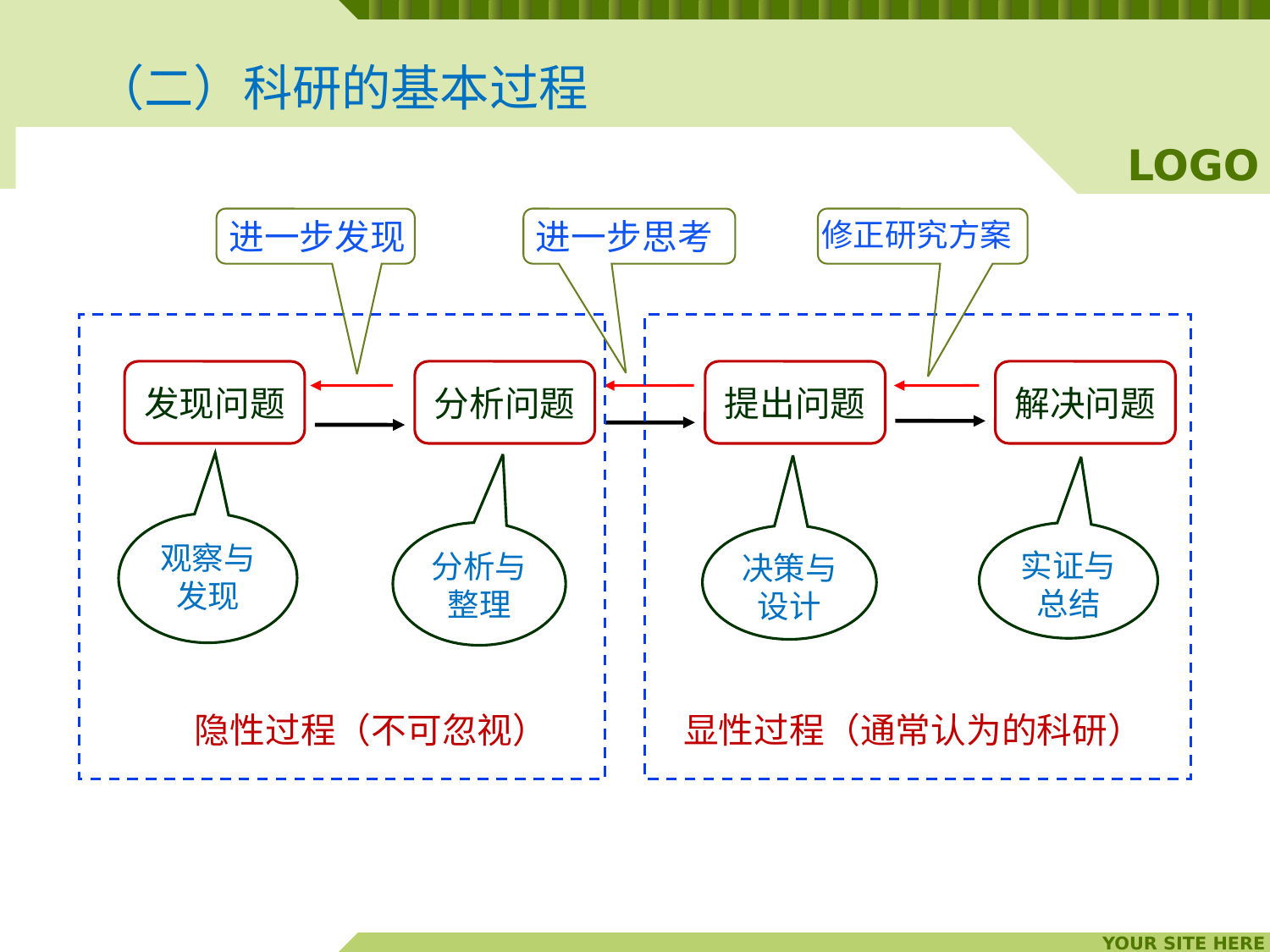

（二）科研的基本过程
进一步发现
进一步思考
修正研究方案

发现问题
分析问题
提出问题
解决问题

观察与发现
分析与整理
实证与总结
决策与设计
显性过程（通常认为的科研）
隐性过程（不可忽视）